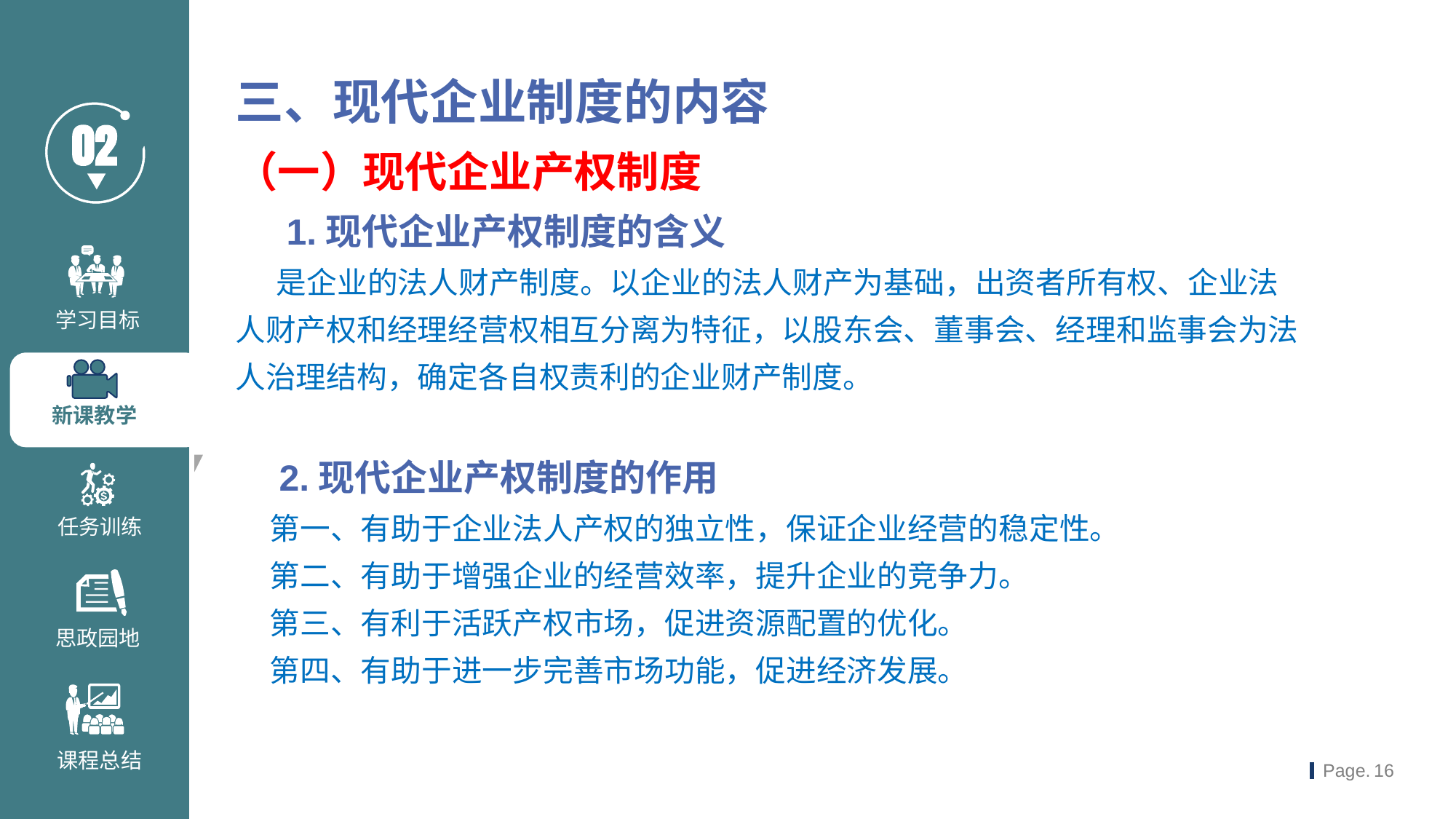

三、现代企业制度的内容
（一）现代企业产权制度
     1.现代企业产权制度的含义
     是企业的法人财产制度。以企业的法人财产为基础，出资者所有权、企业法人财产权和经理经营权相互分离为特征，以股东会、董事会、经理和监事会为法人治理结构，确定各自权责利的企业财产制度。

     2.现代企业产权制度的作用
    第一、有助于企业法人产权的独立性，保证企业经营的稳定性。
    第二、有助于增强企业的经营效率，提升企业的竞争力。
    第三、有利于活跃产权市场，促进资源配置的优化。
    第四、有助于进一步完善市场功能，促进经济发展。
16